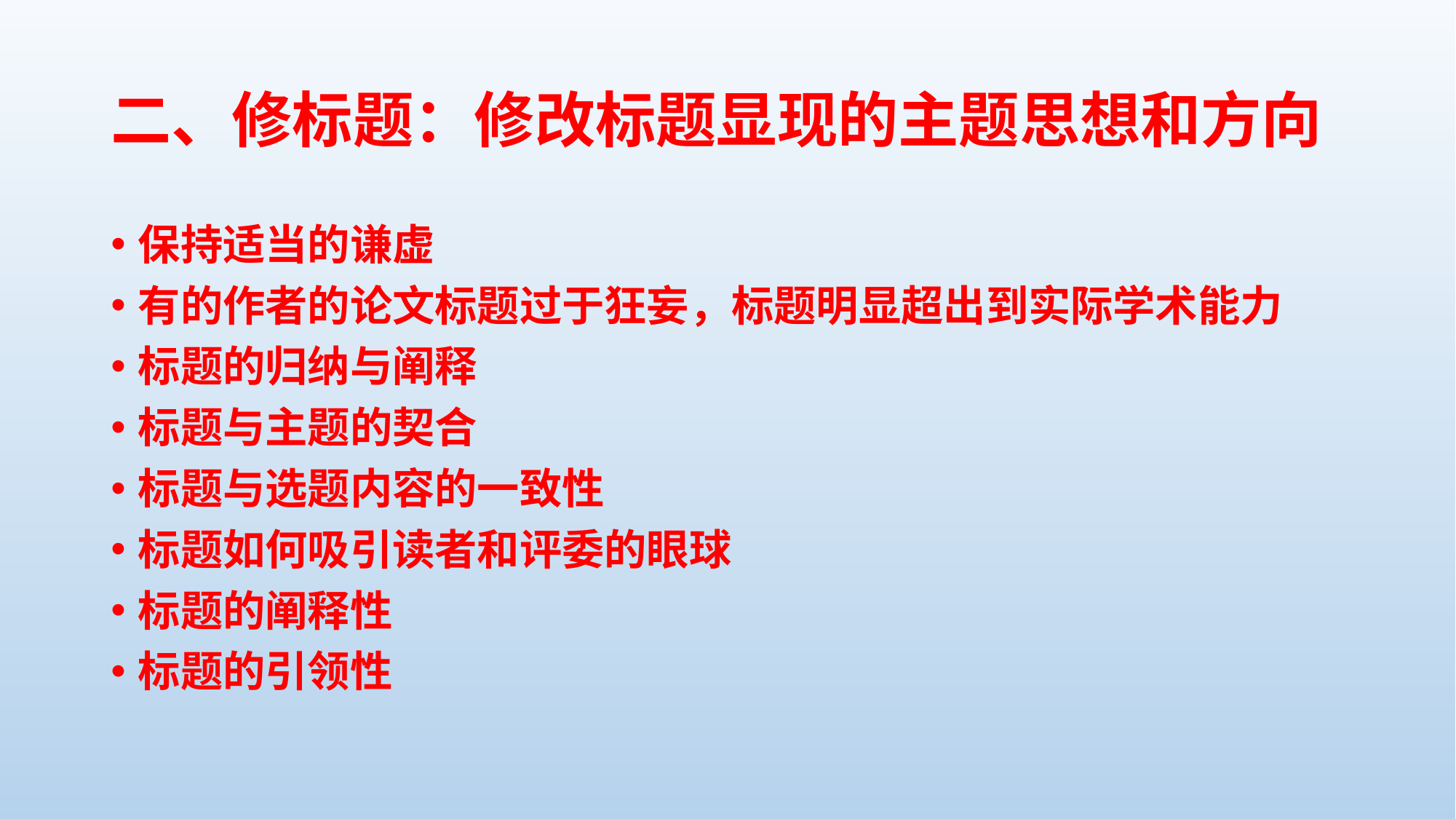

# 二、修标题：修改标题显现的主题思想和方向
保持适当的谦虚
有的作者的论文标题过于狂妄，标题明显超出到实际学术能力
标题的归纳与阐释
标题与主题的契合
标题与选题内容的一致性
标题如何吸引读者和评委的眼球
标题的阐释性
标题的引领性